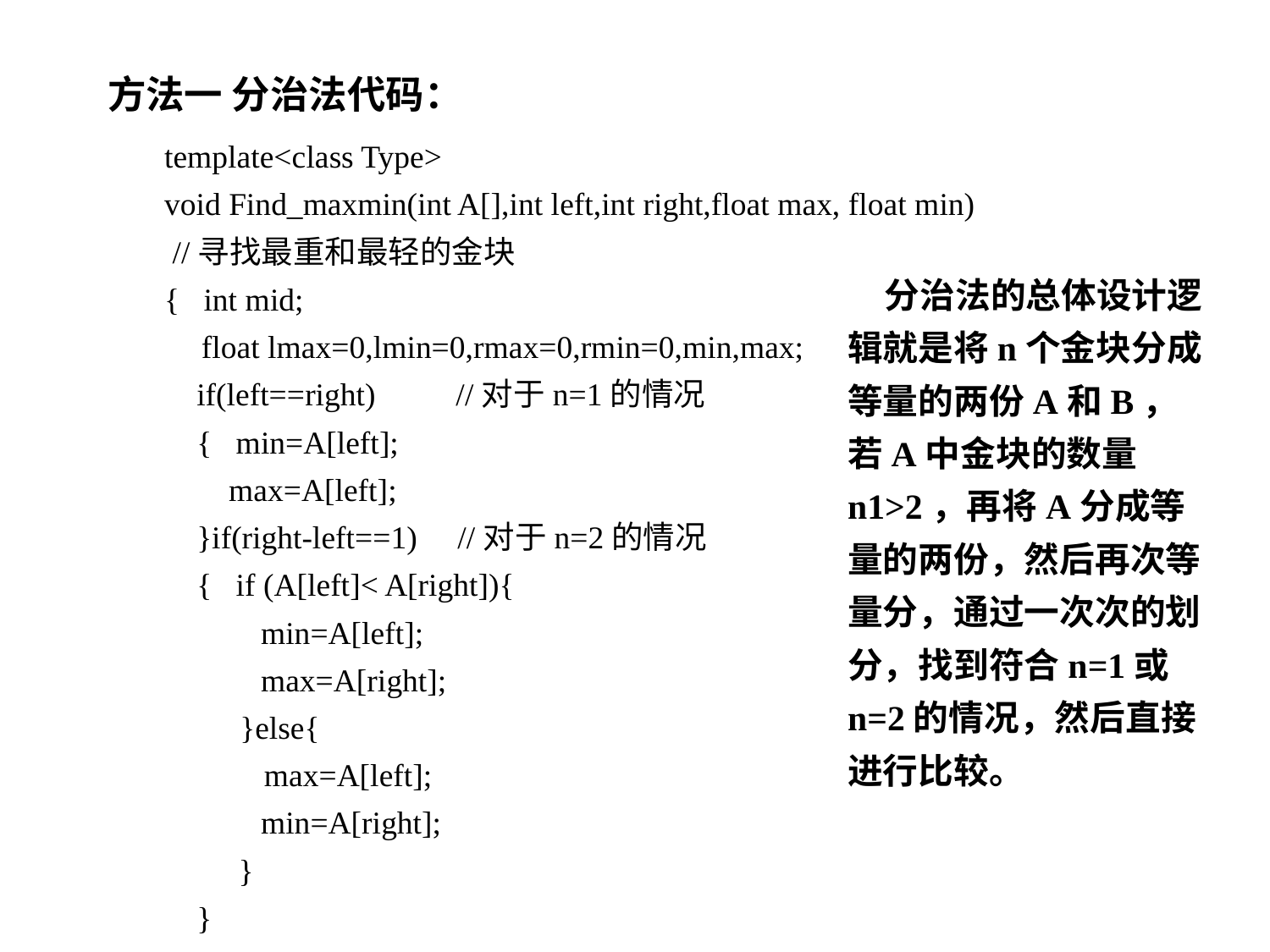

方法一 分治法代码：

template<class Type>
void Find_maxmin(int A[],int left,int right,float max, float min)
 //寻找最重和最轻的金块
{   int mid;
float lmax=0,lmin=0,rmax=0,rmin=0,min,max;
    if(left==right)          //对于n=1的情况
    {   min=A[left];
        max=A[left];
    }if(right-left==1)     //对于n=2的情况
    {   if (A[left]< A[right]){
            min=A[left];
            max=A[right];
}else{
   max=A[left];
            min=A[right];
}
    }
分治法的总体设计逻辑就是将n个金块分成等量的两份A和B，若A中金块的数量n1>2，再将A分成等量的两份，然后再次等量分，通过一次次的划分，找到符合n=1或n=2的情况，然后直接进行比较。